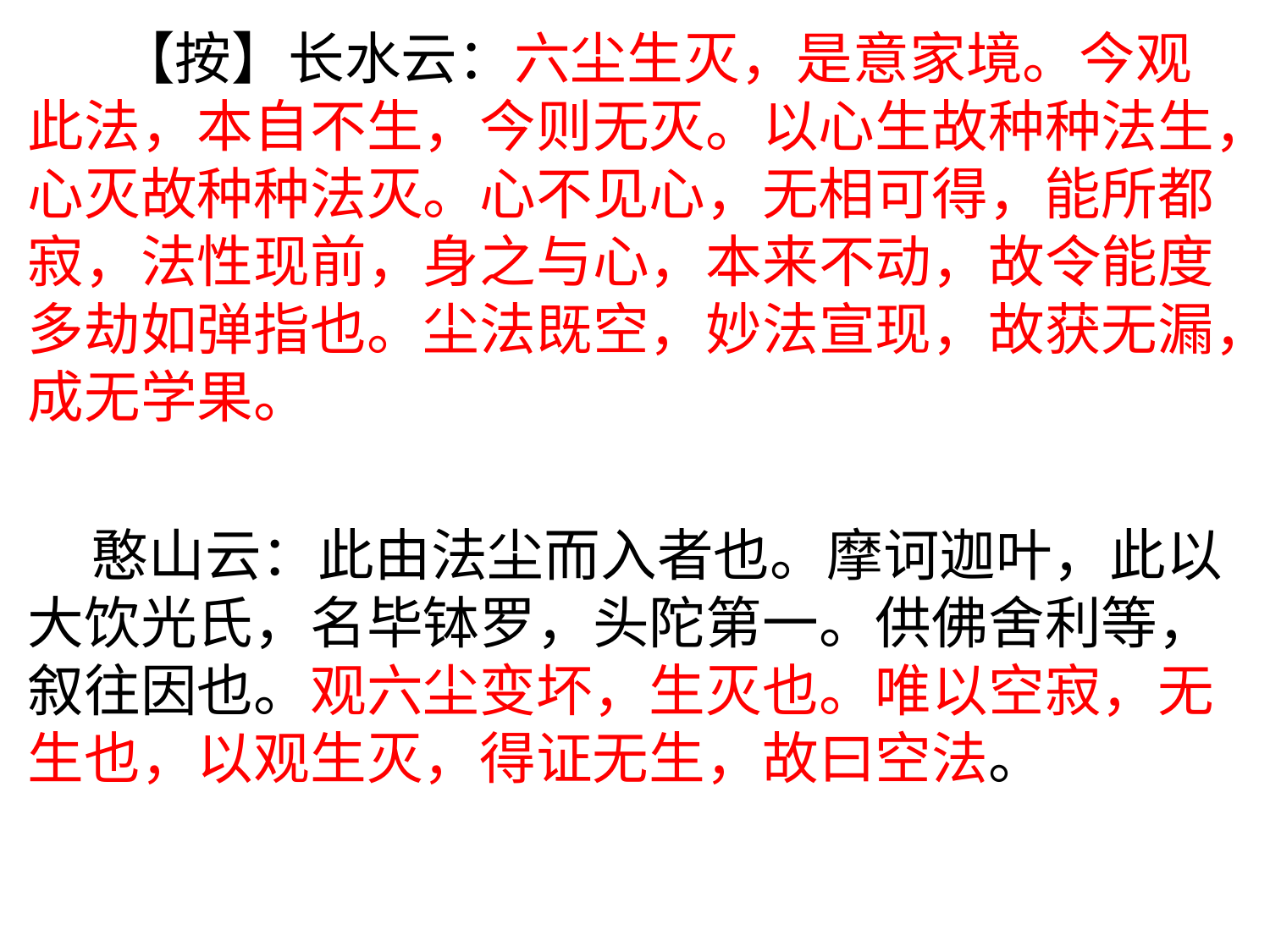

【按】长水云：六尘生灭，是意家境。今观此法，本自不生，今则无灭。以心生故种种法生，心灭故种种法灭。心不见心，无相可得，能所都寂，法性现前，身之与心，本来不动，故令能度多劫如弹指也。尘法既空，妙法宣现，故获无漏，成无学果。

    憨山云：此由法尘而入者也。摩诃迦叶，此以大饮光氏，名毕钵罗，头陀第一。供佛舍利等，叙往因也。观六尘变坏，生灭也。唯以空寂，无生也，以观生灭，得证无生，故曰空法。